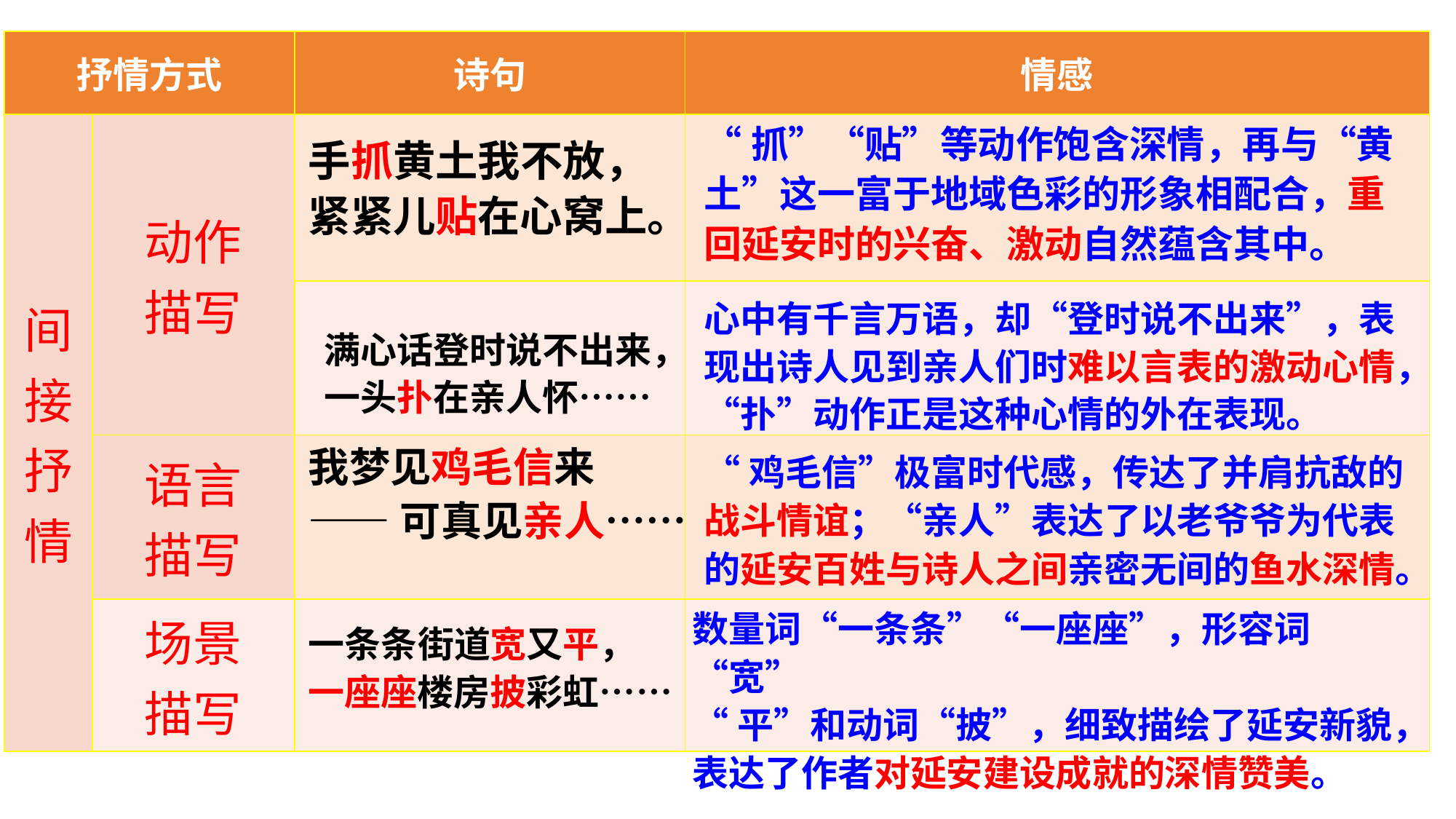

| 抒情方式 |  | 诗句 | 情感 |
| --- | --- | --- | --- |
| 间接抒情 | 动作 描写 |  |  |
|  |  |  |  |
|  | 语言 描写 |  |  |
|  | 场景 描写 |  |  |
“抓”“贴”等动作饱含深情，再与“黄土”这一富于地域色彩的形象相配合，重回延安时的兴奋、激动自然蕴含其中。
手抓黄土我不放，
紧紧儿贴在心窝上。
心中有千言万语，却“登时说不出来”，表现出诗人见到亲人们时难以言表的激动心情，“扑”动作正是这种心情的外在表现。
满心话登时说不出来，一头扑在亲人怀……
我梦见鸡毛信来
——可真见亲人……
“鸡毛信”极富时代感，传达了并肩抗敌的战斗情谊；“亲人”表达了以老爷爷为代表的延安百姓与诗人之间亲密无间的鱼水深情。
数量词“一条条”“一座座”，形容词“宽”
“平”和动词“披”，细致描绘了延安新貌，表达了作者对延安建设成就的深情赞美。
一条条街道宽又平，
一座座楼房披彩虹……